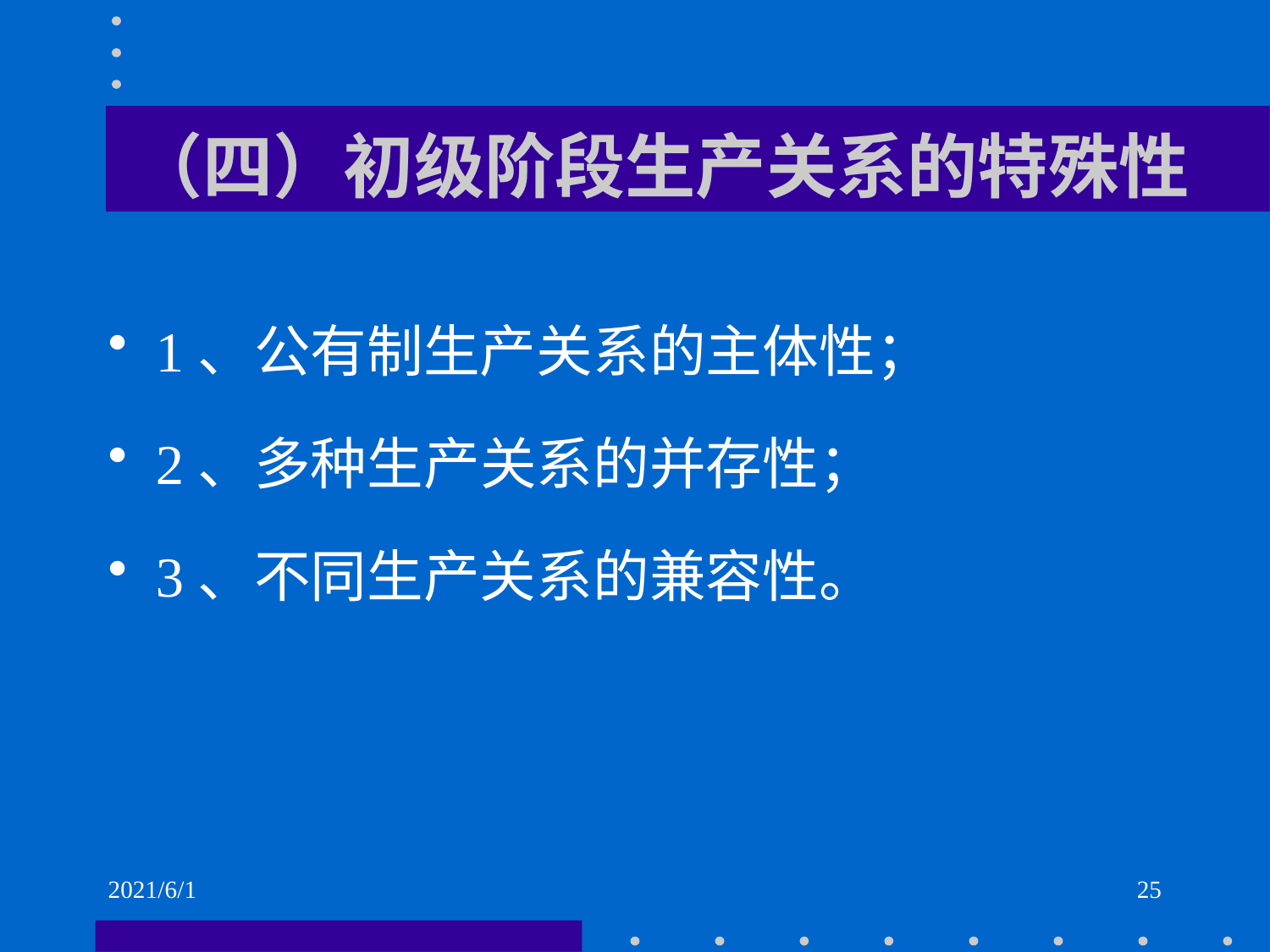

# （四）初级阶段生产关系的特殊性
1、公有制生产关系的主体性；
2、多种生产关系的并存性；
3、不同生产关系的兼容性。

2021/6/1
25